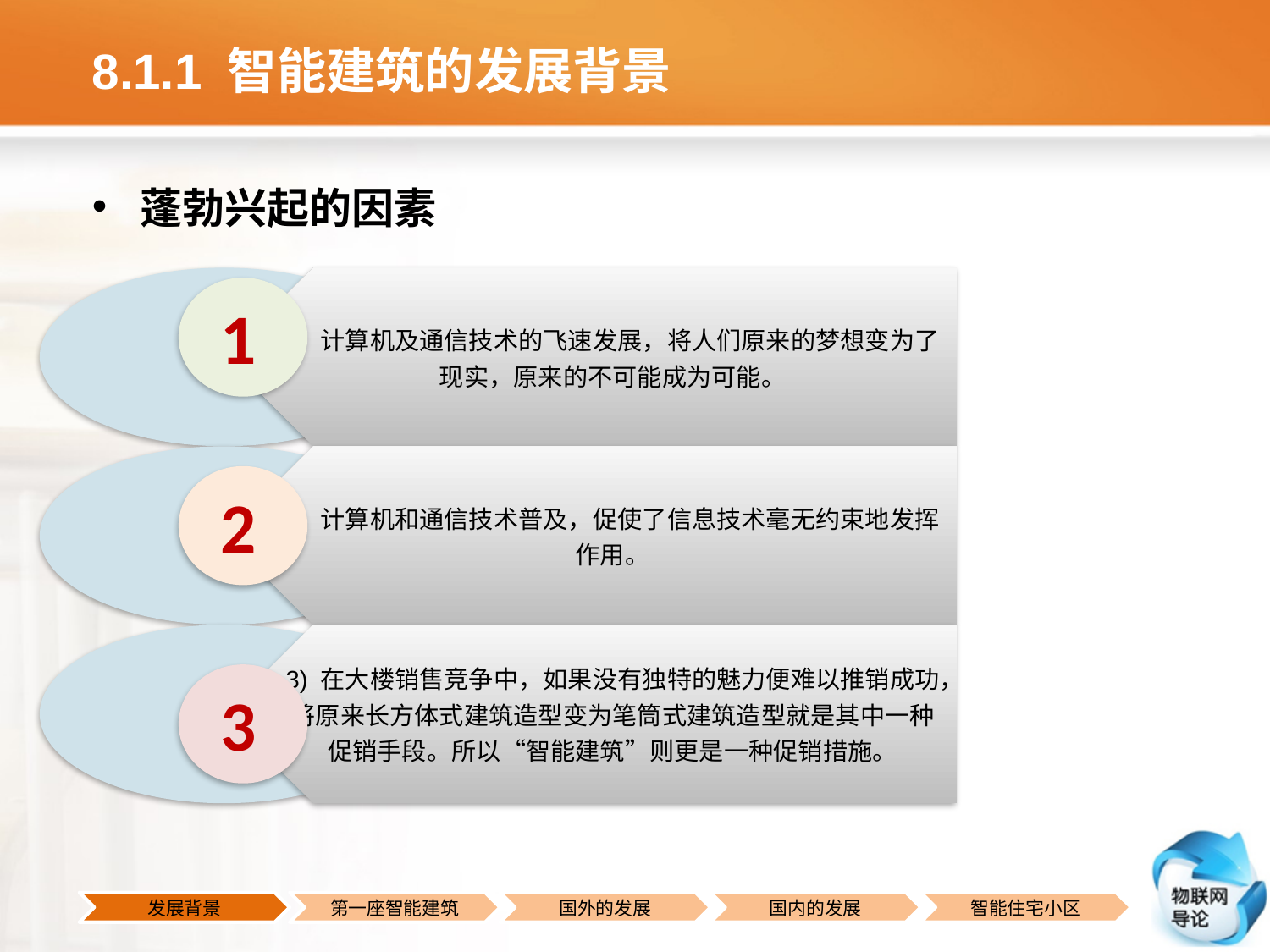

# 8.1.1 智能建筑的发展背景
蓬勃兴起的因素
1) 计算机及通信技术的飞速发展，将人们原来的梦想变为了现实，原来的不可能成为可能。
2) 计算机和通信技术普及，促使了信息技术毫无约束地发挥作用。
3) 在大楼销售竞争中，如果没有独特的魅力便难以推销成功，将原来长方体式建筑造型变为笔筒式建筑造型就是其中一种促销手段。所以“智能建筑”则更是一种促销措施。

1

2

3
发展背景
国内的发展
智能住宅小区
第一座智能建筑
国外的发展